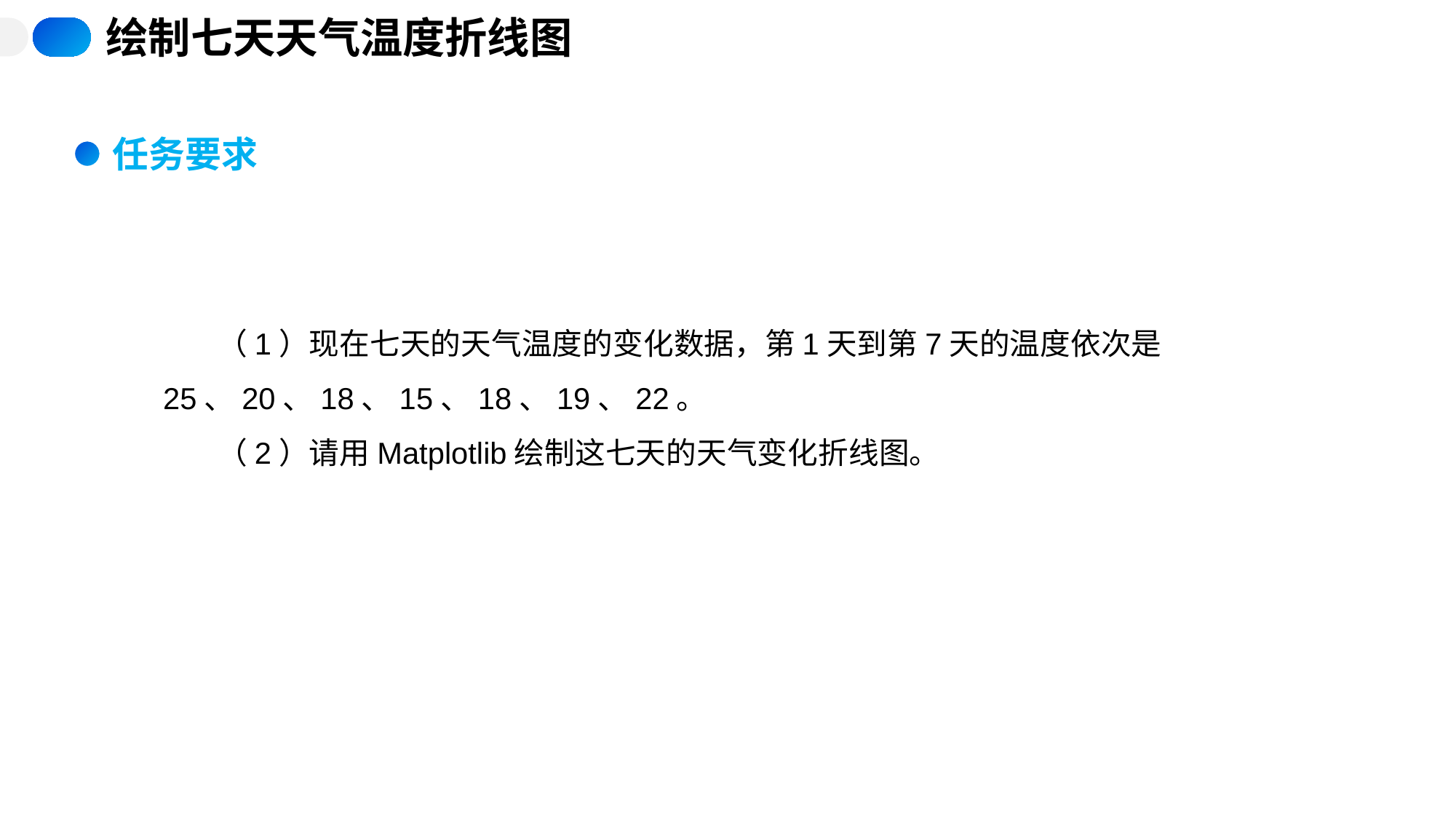

绘制七天天气温度折线图
任务要求

（1）现在七天的天气温度的变化数据，第1天到第7天的温度依次是25、20、18、15、18、19、22。
（2）请用Matplotlib绘制这七天的天气变化折线图。